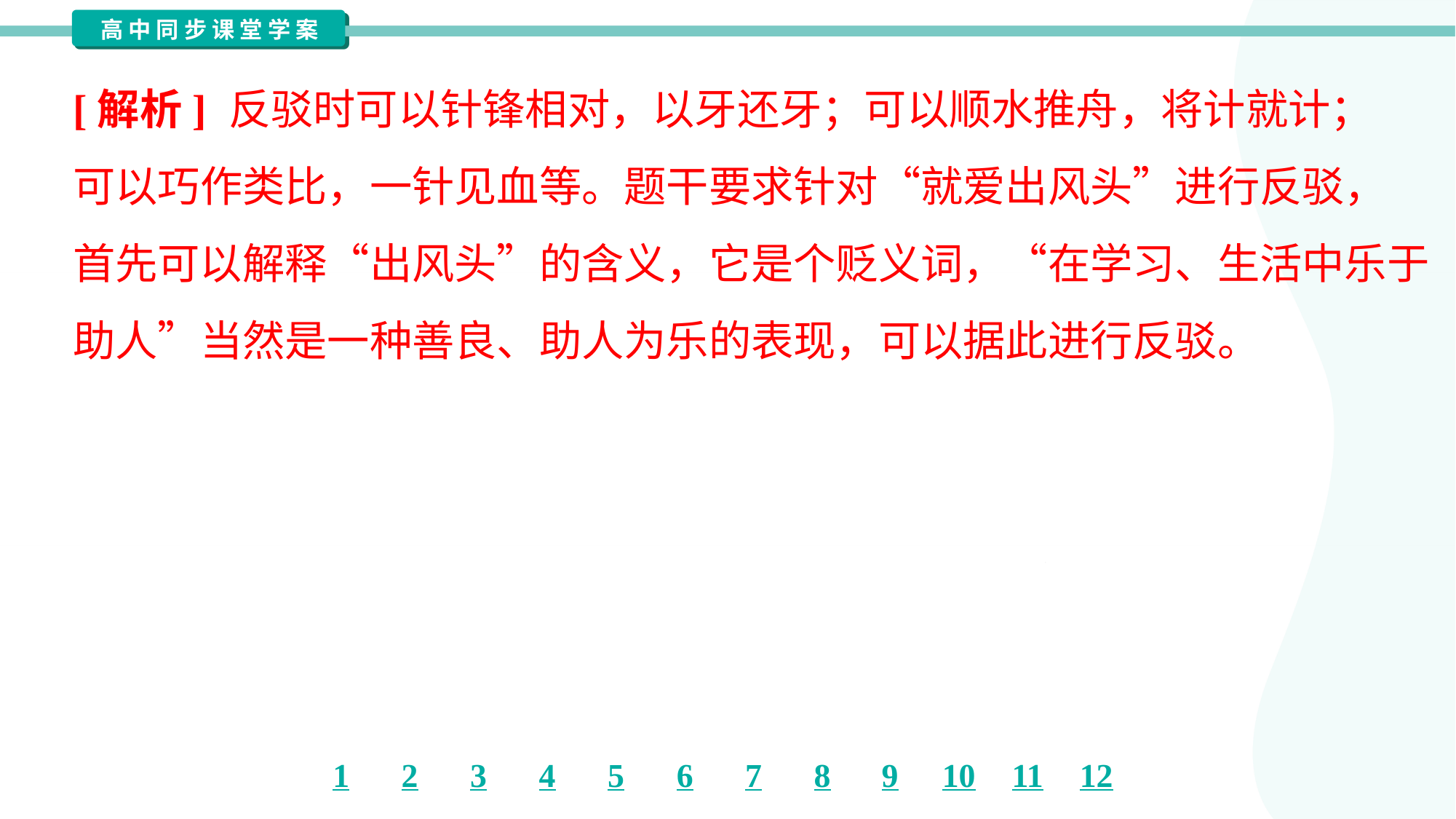

[解析] 反驳时可以针锋相对，以牙还牙；可以顺水推舟，将计就计；
可以巧作类比，一针见血等。题干要求针对“就爱出风头”进行反驳，
首先可以解释“出风头”的含义，它是个贬义词，“在学习、生活中乐于
助人”当然是一种善良、助人为乐的表现，可以据此进行反驳。